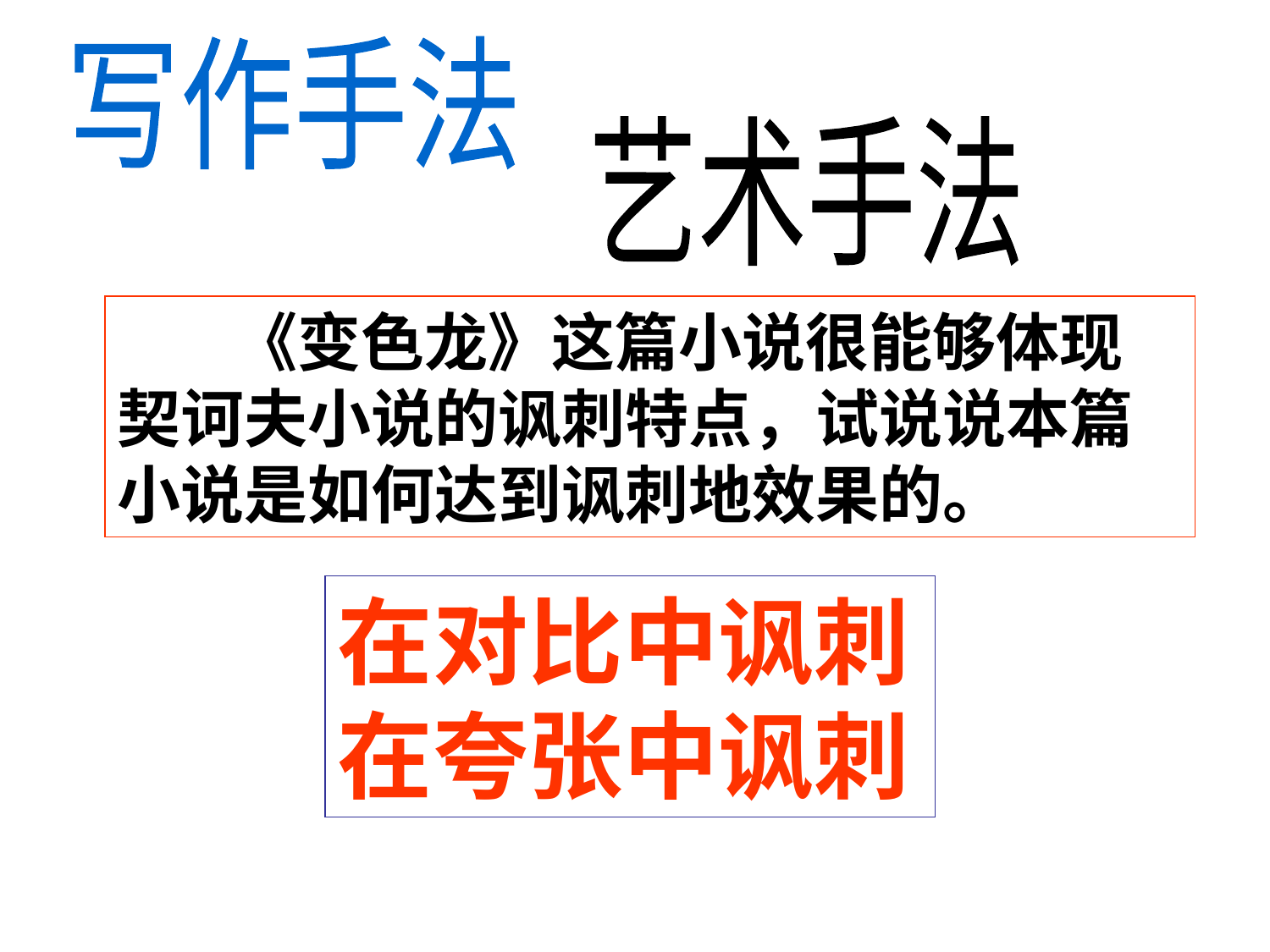

写作手法
艺术手法
        《变色龙》这篇小说很能够体现契诃夫小说的讽刺特点，试说说本篇小说是如何达到讽刺地效果的。
在对比中讽刺在夸张中讽刺